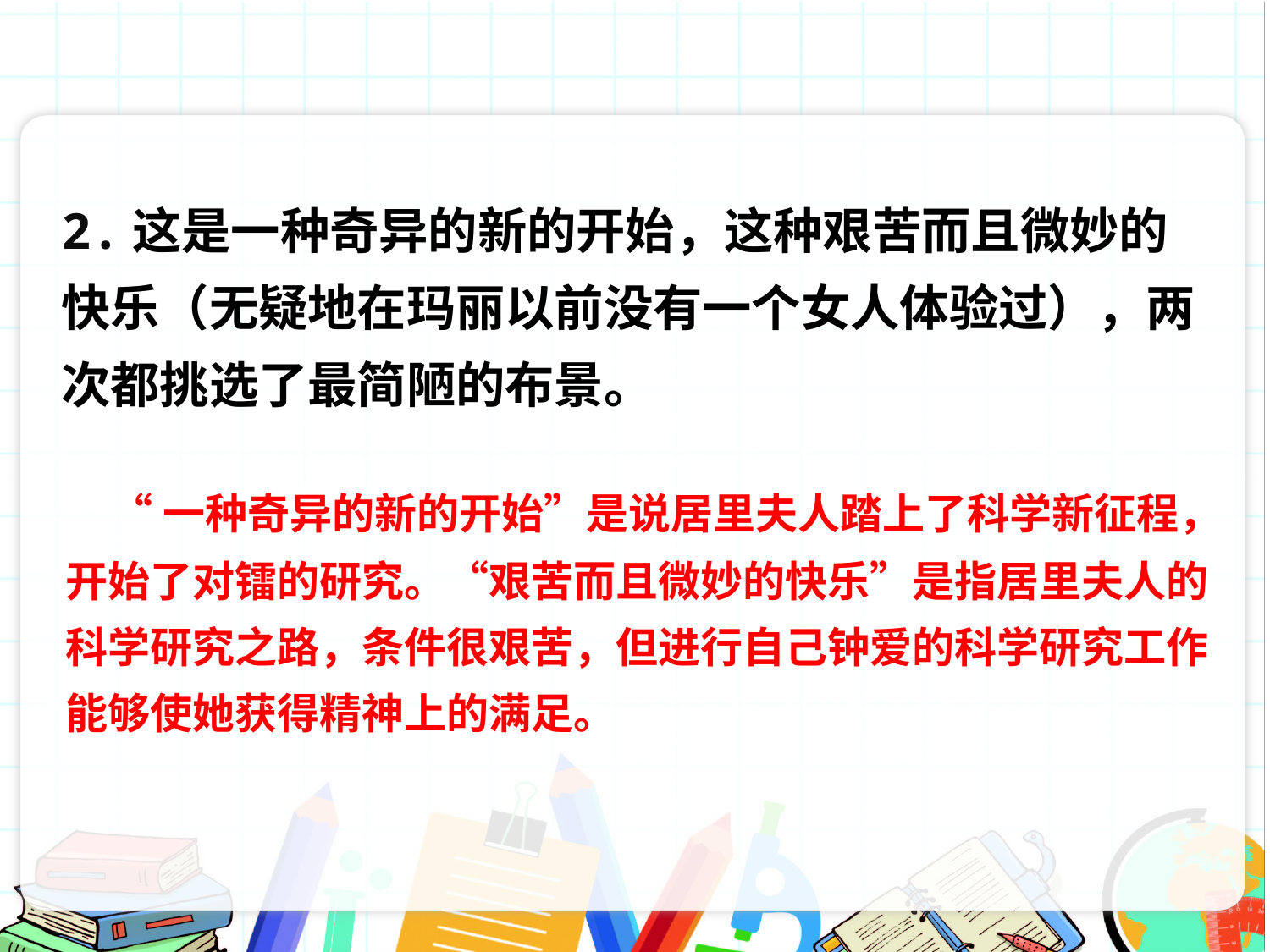

2.这是一种奇异的新的开始，这种艰苦而且微妙的快乐（无疑地在玛丽以前没有一个女人体验过），两次都挑选了最简陋的布景。
    “一种奇异的新的开始”是说居里夫人踏上了科学新征程，开始了对镭的研究。“艰苦而且微妙的快乐”是指居里夫人的科学研究之路，条件很艰苦，但进行自己钟爱的科学研究工作能够使她获得精神上的满足。